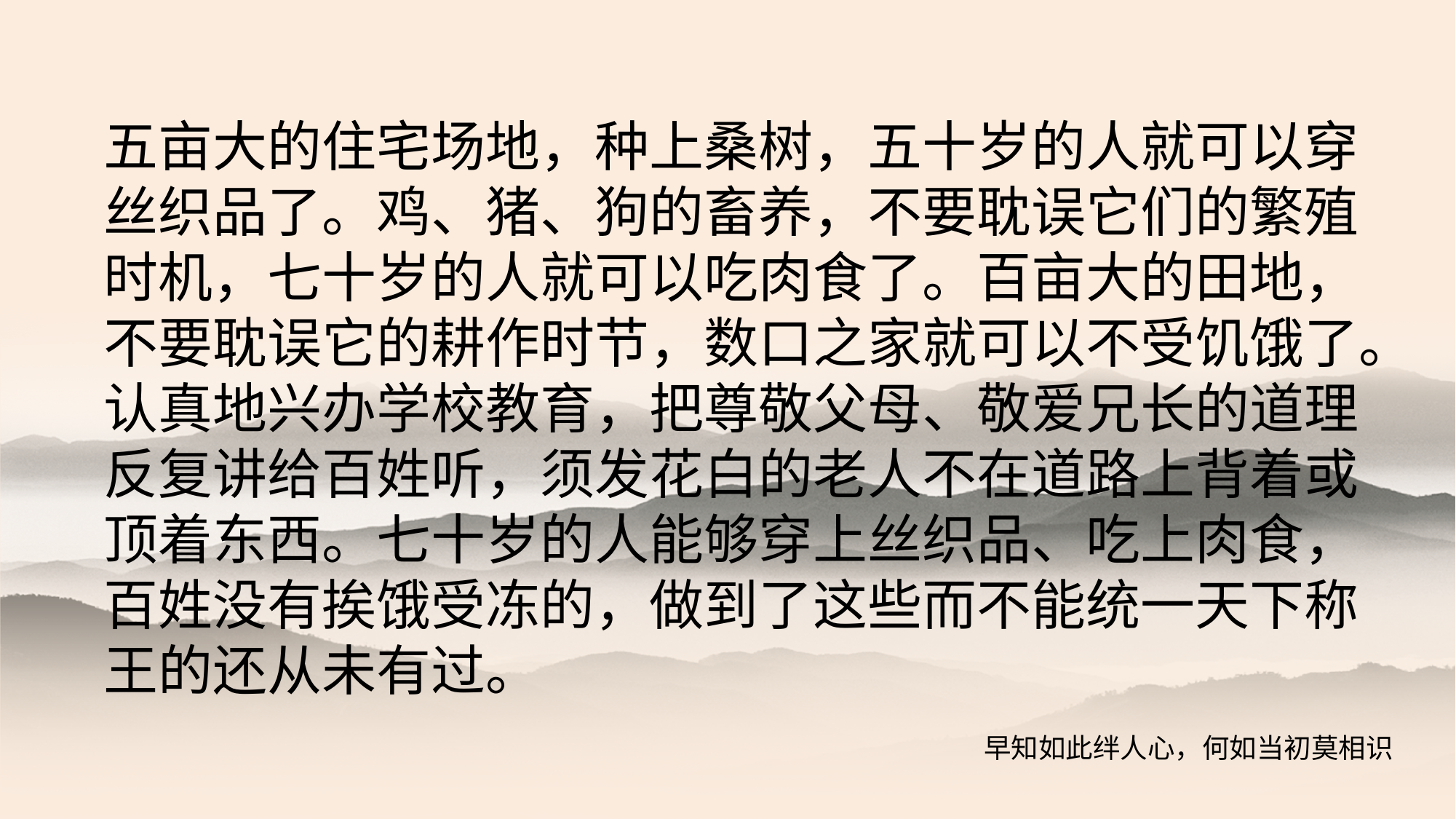

五亩大的住宅场地，种上桑树，五十岁的人就可以穿丝织品了。鸡、猪、狗的畜养，不要耽误它们的繁殖时机，七十岁的人就可以吃肉食了。百亩大的田地，不要耽误它的耕作时节，数口之家就可以不受饥饿了。认真地兴办学校教育，把尊敬父母、敬爱兄长的道理反复讲给百姓听，须发花白的老人不在道路上背着或顶着东西。七十岁的人能够穿上丝织品、吃上肉食，百姓没有挨饿受冻的，做到了这些而不能统一天下称王的还从未有过。